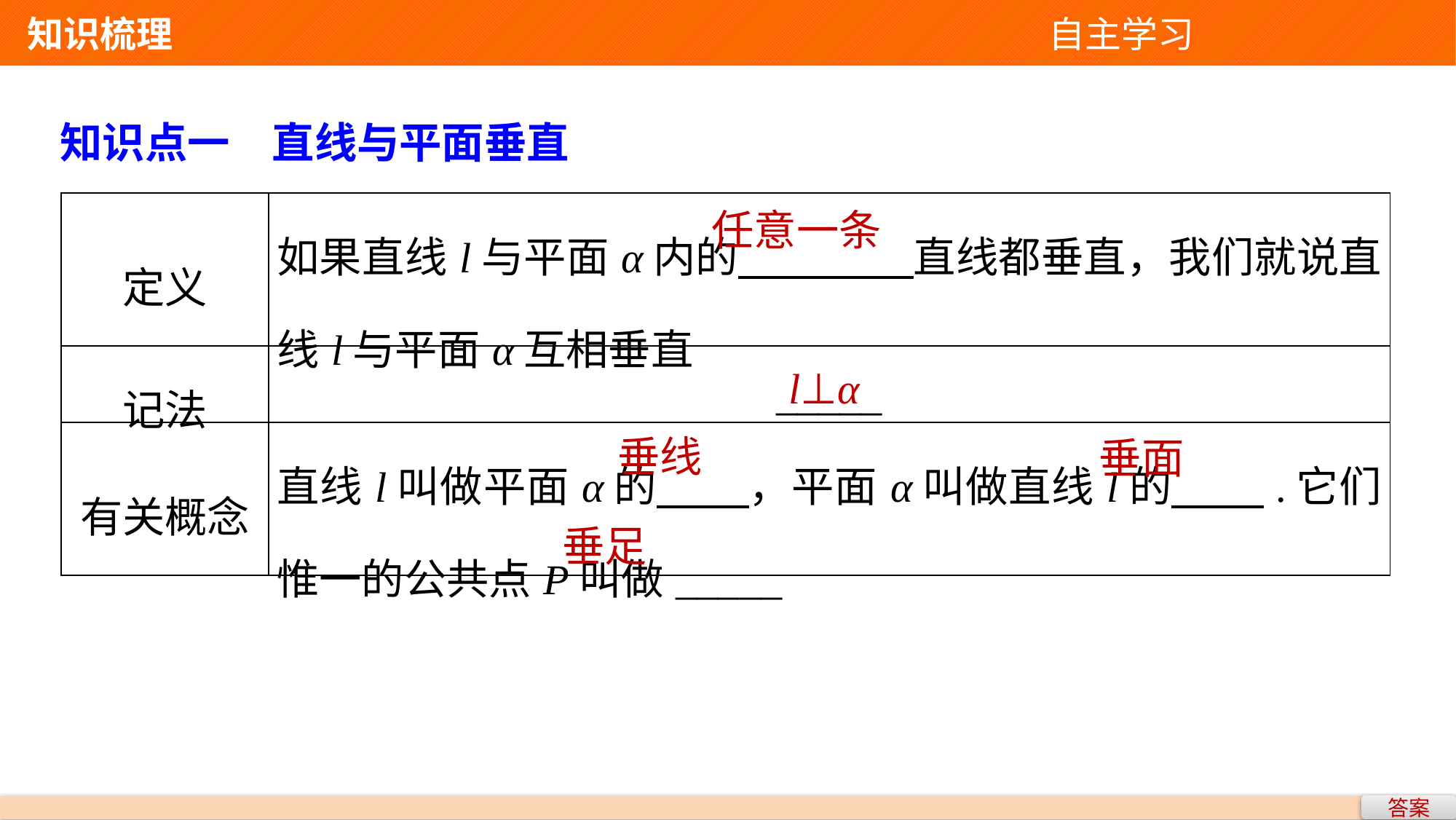

知识梳理                                                                                                           自主学习
知识点一　直线与平面垂直
| 定义 | 如果直线l与平面α内的 直线都垂直，我们就说直线l与平面α互相垂直 |
| --- | --- |
| 记法 | \_\_\_\_\_ |
| 有关概念 | 直线l叫做平面α的 ，平面α叫做直线l的 .它们惟一的公共点P叫做\_\_\_\_\_ |
任意一条
l⊥α
垂线
垂面
垂足
答案